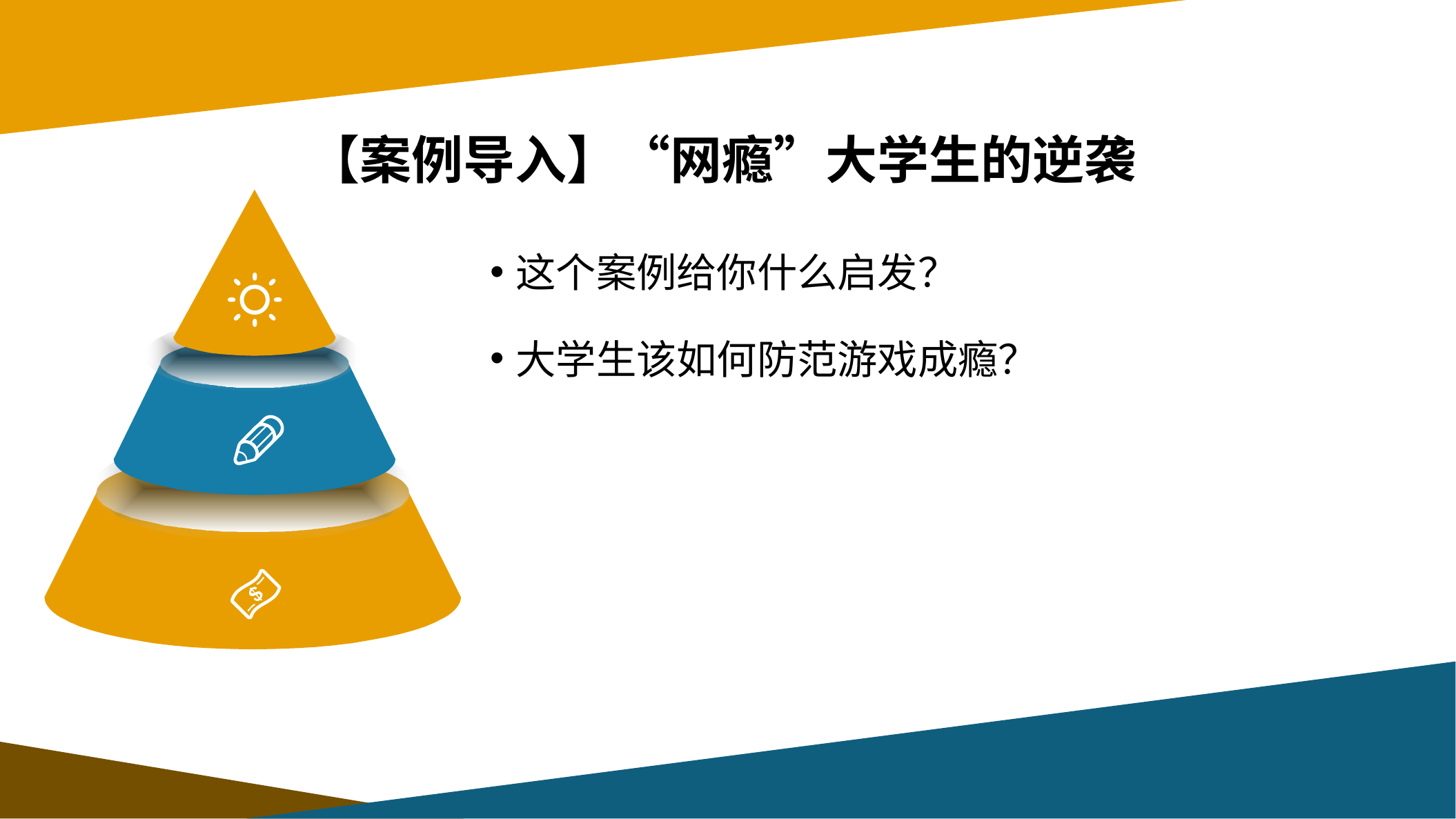

# 【案例导入】“网瘾”大学生的逆袭

这个案例给你什么启发？
大学生该如何防范游戏成瘾？